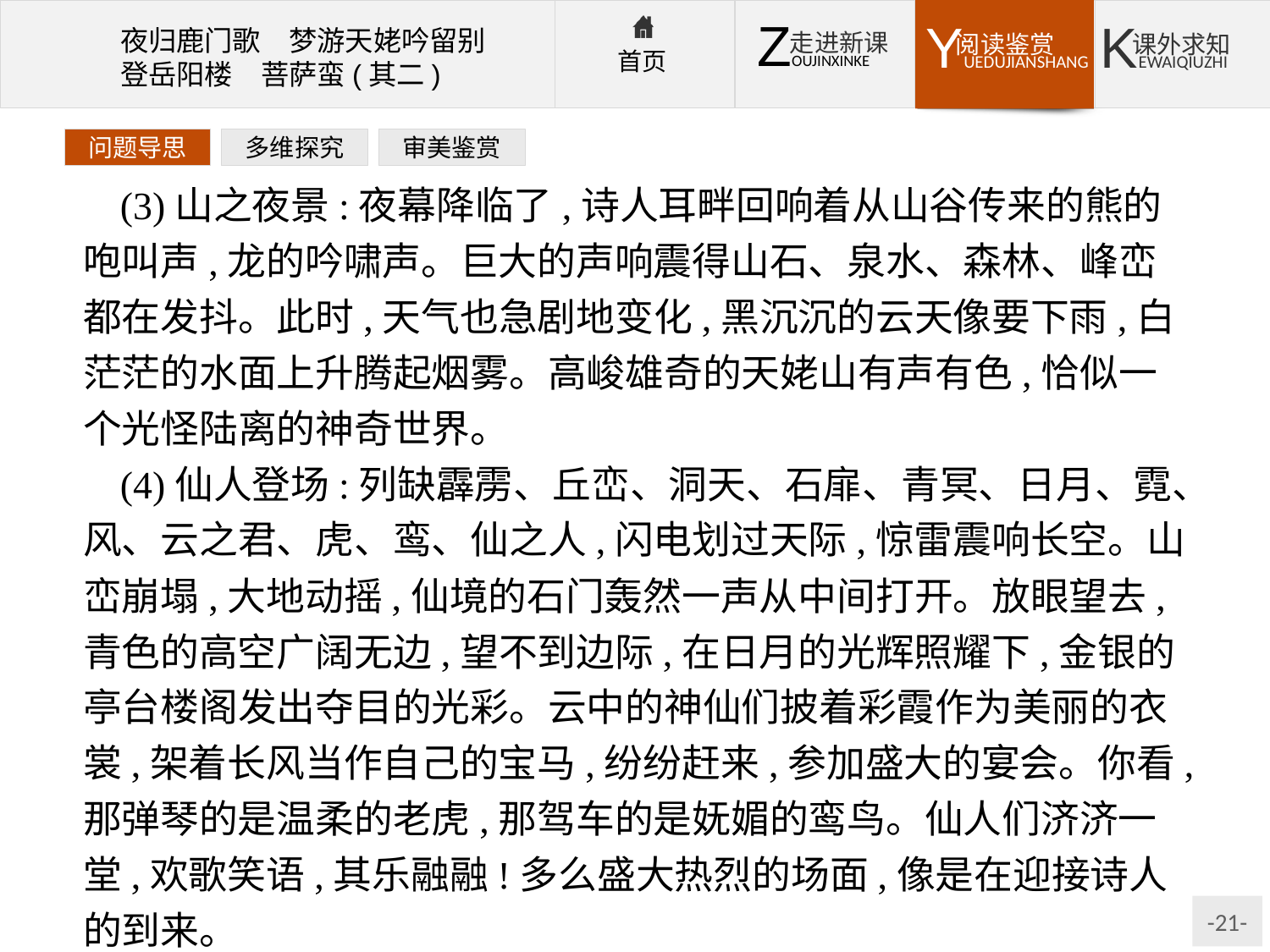

问题导思
多维探究
审美鉴赏
(3)山之夜景:夜幕降临了,诗人耳畔回响着从山谷传来的熊的咆叫声,龙的吟啸声。巨大的声响震得山石、泉水、森林、峰峦都在发抖。此时,天气也急剧地变化,黑沉沉的云天像要下雨,白茫茫的水面上升腾起烟雾。高峻雄奇的天姥山有声有色,恰似一个光怪陆离的神奇世界。
(4)仙人登场:列缺霹雳、丘峦、洞天、石扉、青冥、日月、霓、风、云之君、虎、鸾、仙之人,闪电划过天际,惊雷震响长空。山峦崩塌,大地动摇,仙境的石门轰然一声从中间打开。放眼望去,青色的高空广阔无边,望不到边际,在日月的光辉照耀下,金银的亭台楼阁发出夺目的光彩。云中的神仙们披着彩霞作为美丽的衣裳,架着长风当作自己的宝马,纷纷赶来,参加盛大的宴会。你看,那弹琴的是温柔的老虎,那驾车的是妩媚的鸾鸟。仙人们济济一堂,欢歌笑语,其乐融融!多么盛大热烈的场面,像是在迎接诗人的到来。